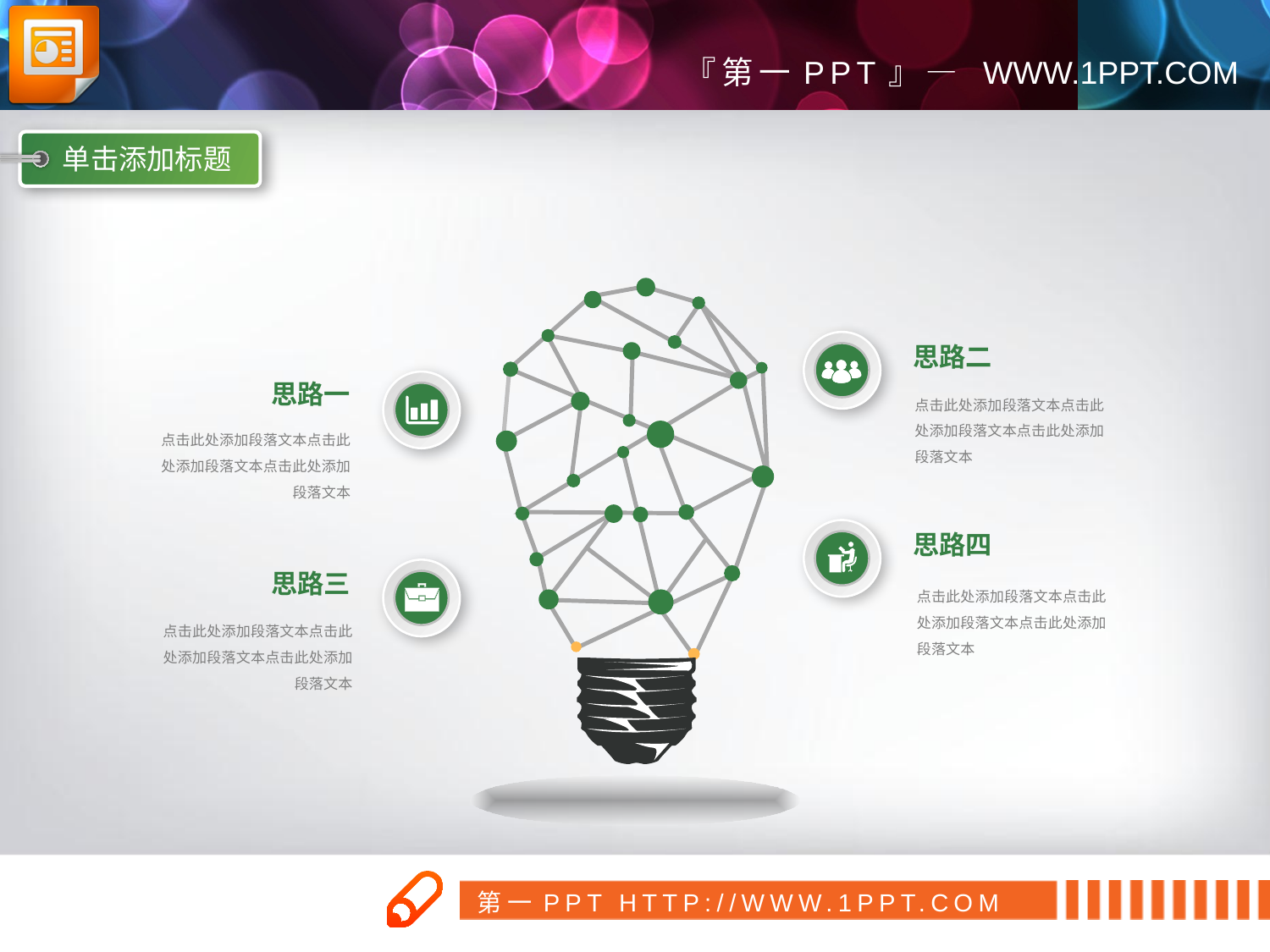

单击添加标题

思路二

思路一

点击此处添加段落文本点击此处添加段落文本点击此处添加段落文本

点击此处添加段落文本点击此处添加段落文本点击此处添加段落文本

思路四

思路三

点击此处添加段落文本点击此处添加段落文本点击此处添加段落文本

点击此处添加段落文本点击此处添加段落文本点击此处添加段落文本